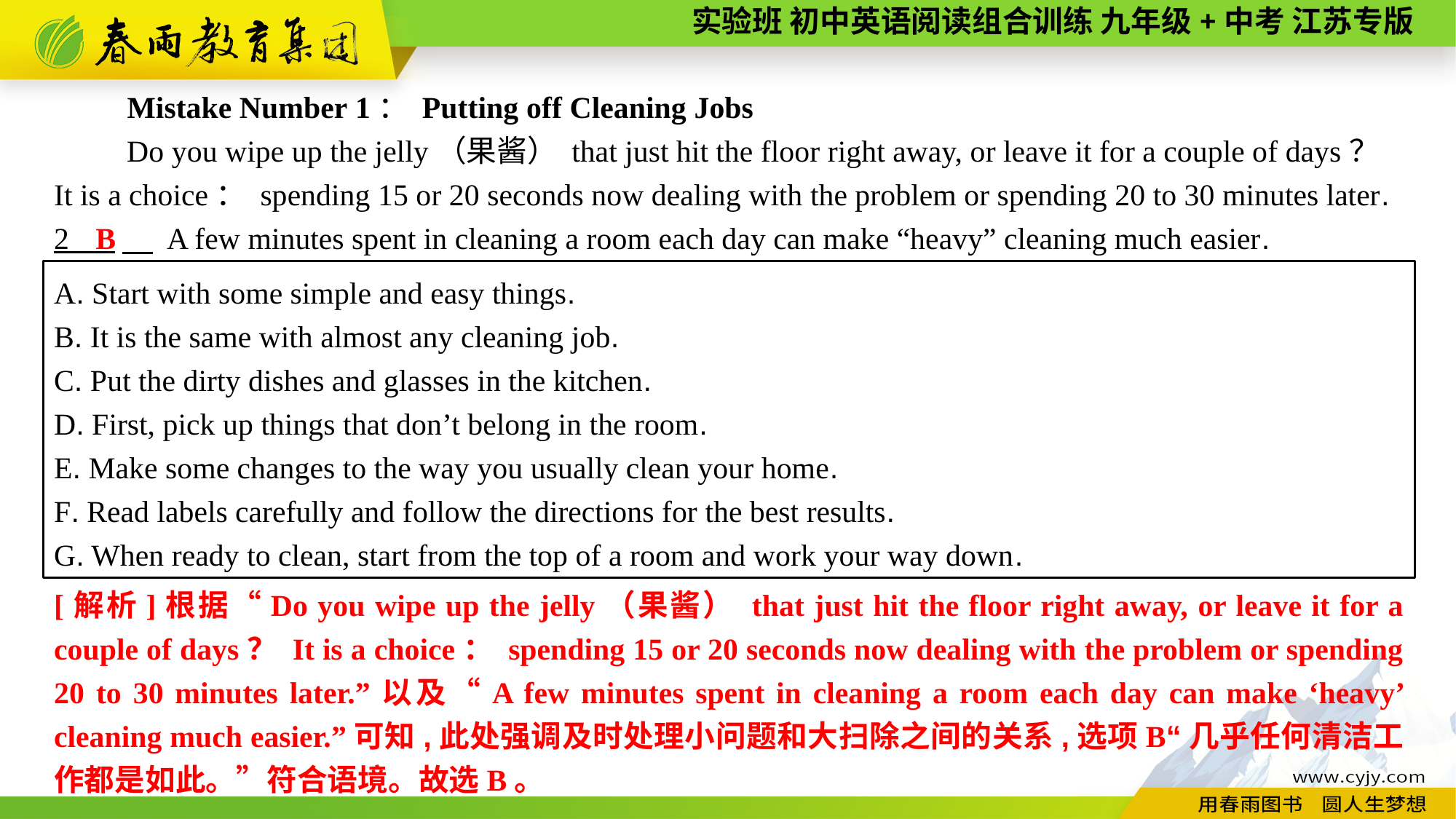

Mistake Number 1： Putting off Cleaning Jobs
Do you wipe up the jelly（果酱） that just hit the floor right away, or leave it for a couple of days？ It is a choice： spending 15 or 20 seconds now dealing with the problem or spending 20 to 30 minutes later.
2      　 A few minutes spent in cleaning a room each day can make “heavy” cleaning much easier.
B
A. Start with some simple and easy things.
B. It is the same with almost any cleaning job.
C. Put the dirty dishes and glasses in the kitchen.
D. First, pick up things that don’t belong in the room.
E. Make some changes to the way you usually clean your home.
F. Read labels carefully and follow the directions for the best results.
G. When ready to clean, start from the top of a room and work your way down.
[解析]根据“Do you wipe up the jelly（果酱） that just hit the floor right away, or leave it for a couple of days？ It is a choice： spending 15 or 20 seconds now dealing with the problem or spending 20 to 30 minutes later.”以及“A few minutes spent in cleaning a room each day can make ‘heavy’ cleaning much easier.”可知,此处强调及时处理小问题和大扫除之间的关系,选项B“几乎任何清洁工作都是如此。”符合语境。故选B。